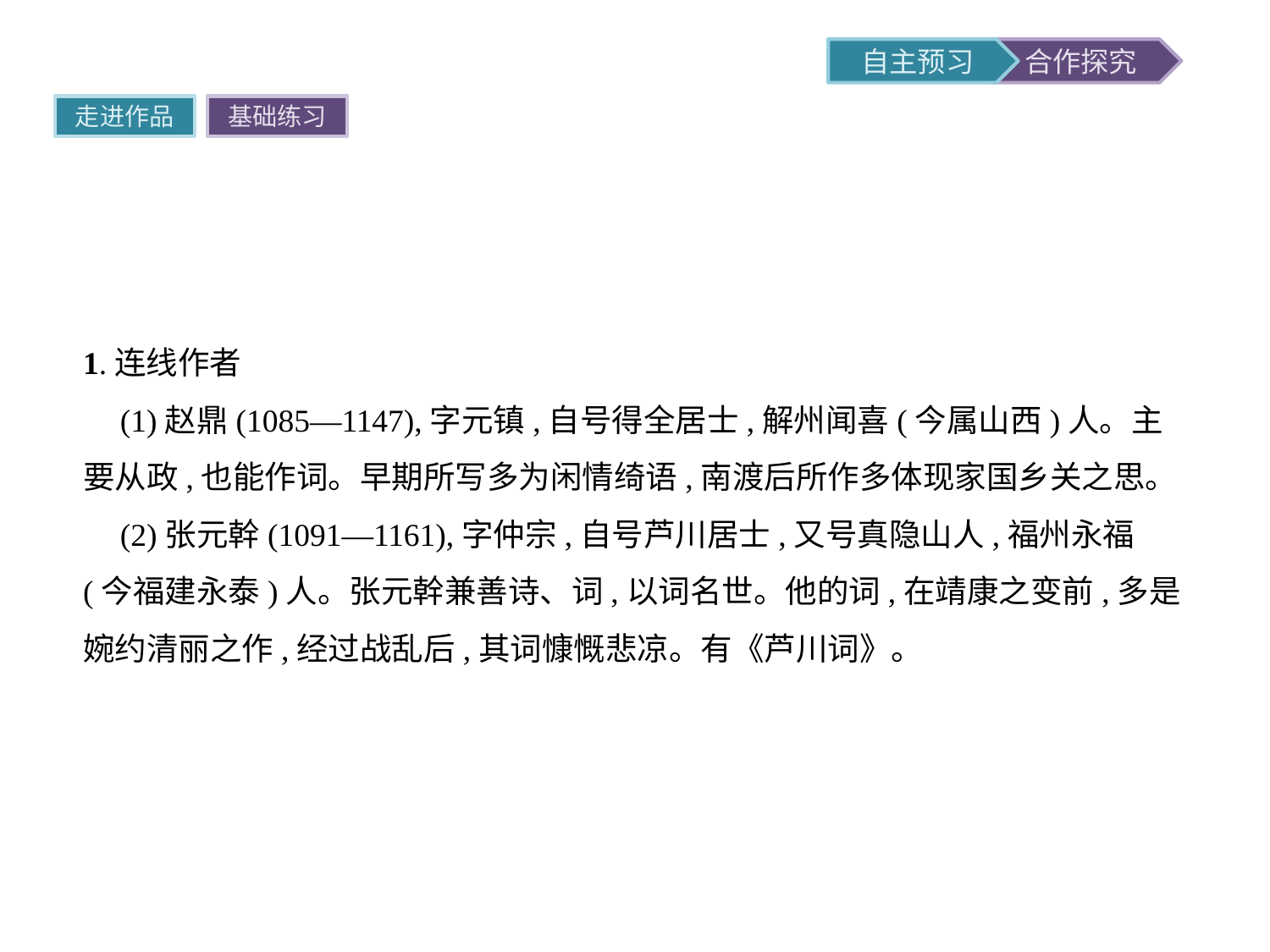

走进作品
基础练习
1.连线作者
(1)赵鼎(1085—1147),字元镇,自号得全居士,解州闻喜(今属山西)人。主要从政,也能作词。早期所写多为闲情绮语,南渡后所作多体现家国乡关之思。
(2)张元幹(1091—1161),字仲宗,自号芦川居士,又号真隐山人,福州永福(今福建永泰)人。张元幹兼善诗、词,以词名世。他的词,在靖康之变前,多是婉约清丽之作,经过战乱后,其词慷慨悲凉。有《芦川词》。